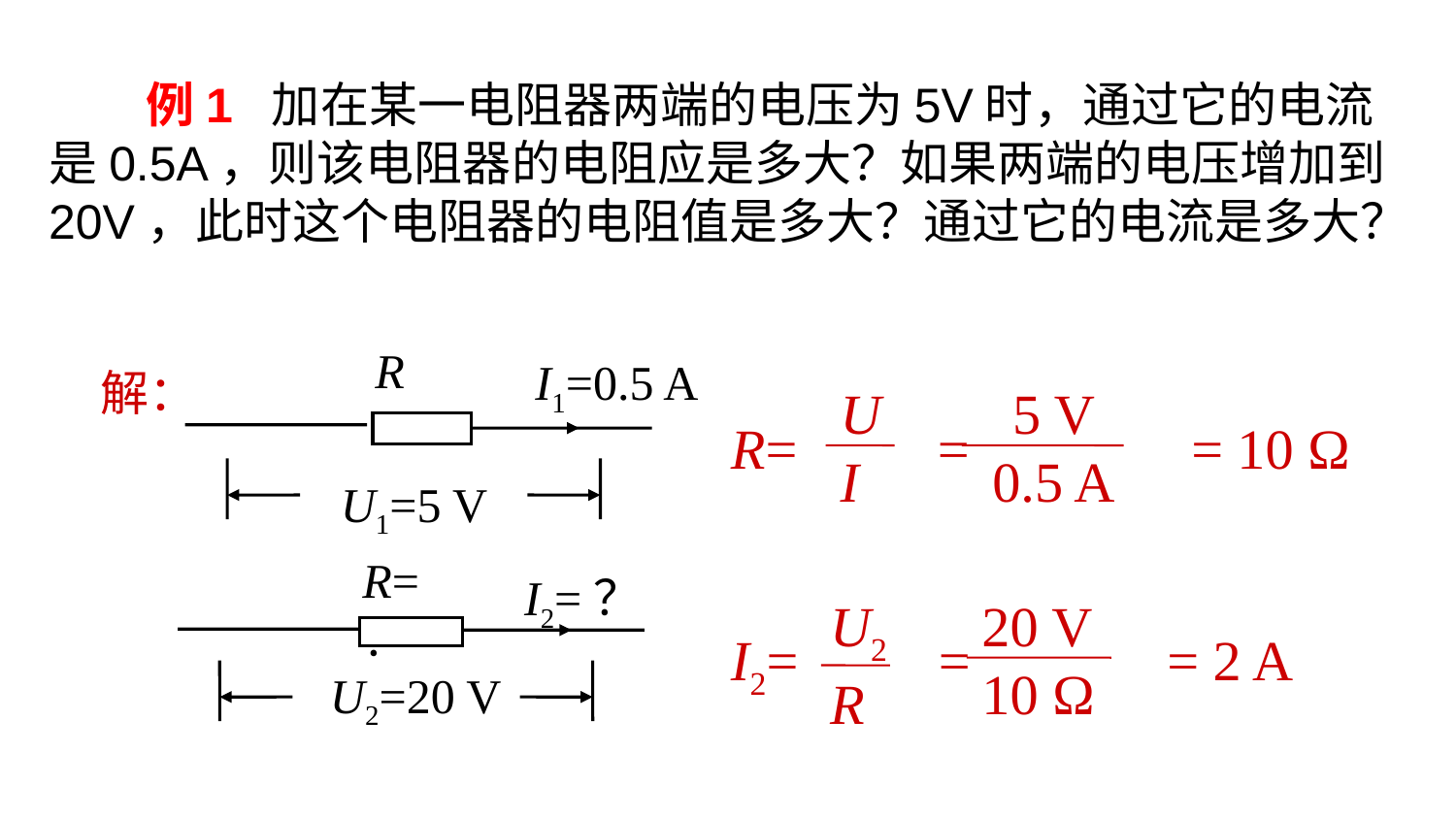

例1  加在某一电阻器两端的电压为5V时，通过它的电流是0.5A，则该电阻器的电阻应是多大？如果两端的电压增加到20V，此时这个电阻器的电阻值是多大？通过它的电流是多大？
R
I1=0.5 A

U1=5 V
解：
U
I
5 V
0.5 A
R=　　=　　  　= 10 Ω

R=？
I2=？

U2=20 V
U2
R
20 V
10 Ω
I2=　　=　　　= 2 A